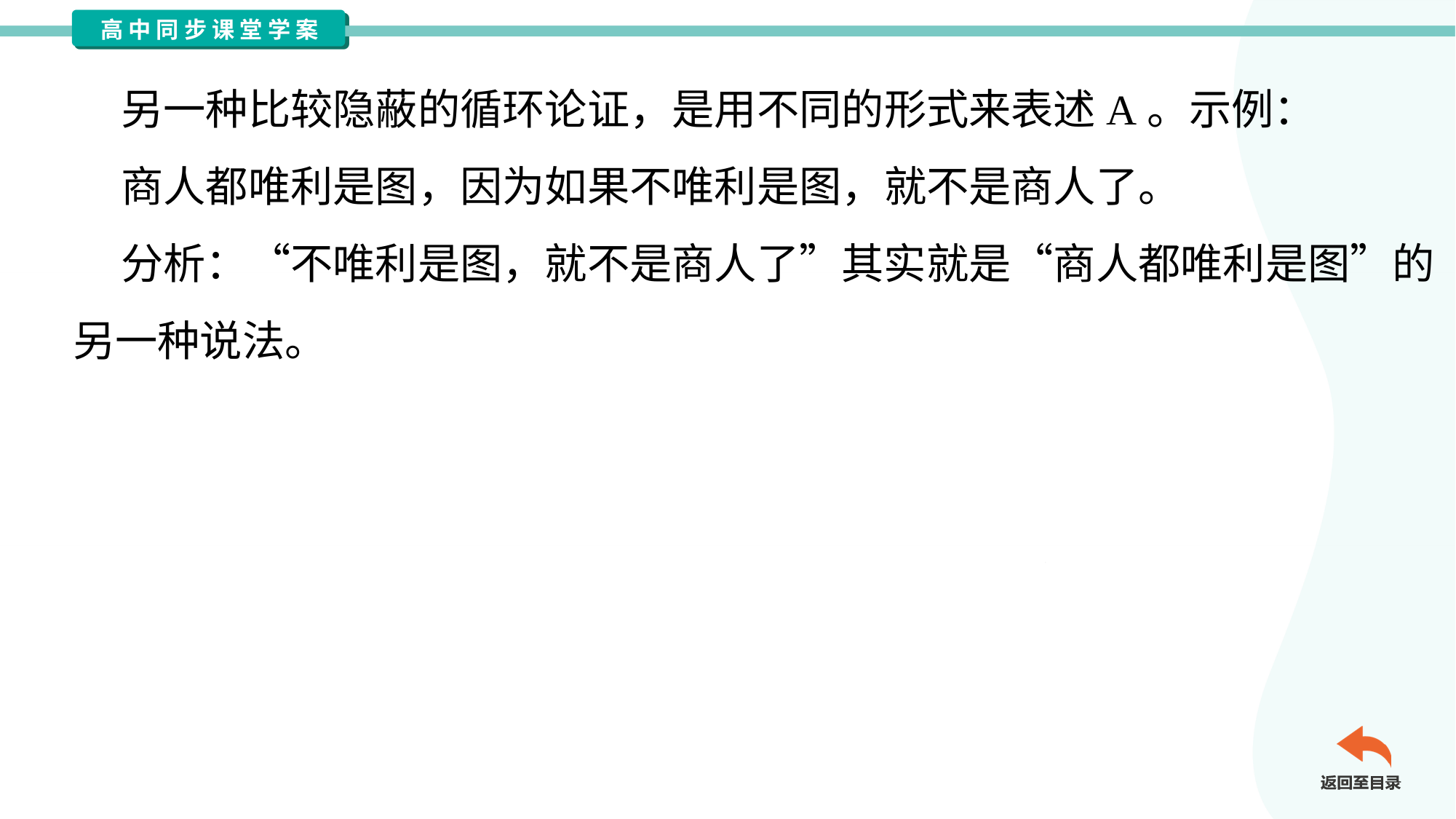

另一种比较隐蔽的循环论证，是用不同的形式来表述A。示例：
    商人都唯利是图，因为如果不唯利是图，就不是商人了。
    分析：“不唯利是图，就不是商人了”其实就是“商人都唯利是图”的
另一种说法。